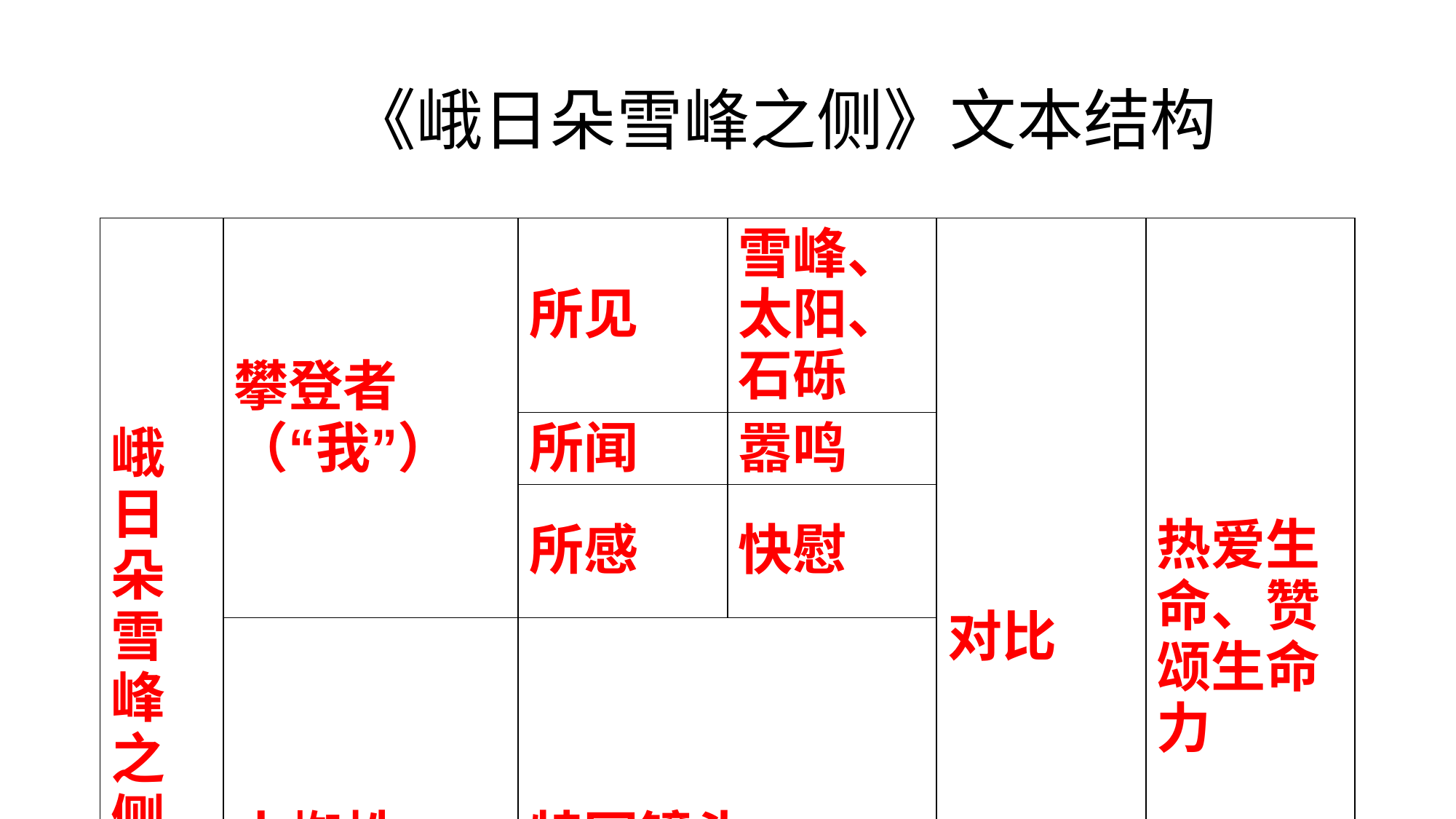

# 《峨日朵雪峰之侧》文本结构
| 峨日朵雪峰之侧 | 攀登者（“我”） | 所见 | 雪峰、太阳、石砾 | 对比 | 热爱生命、赞颂生命力 |
| --- | --- | --- | --- | --- | --- |
|  |  | 所闻 | 嚣鸣 |  |  |
|  |  | 所感 | 快慰 |  |  |
|  | 小蜘蛛 | 特写镜头 |  |  |  |